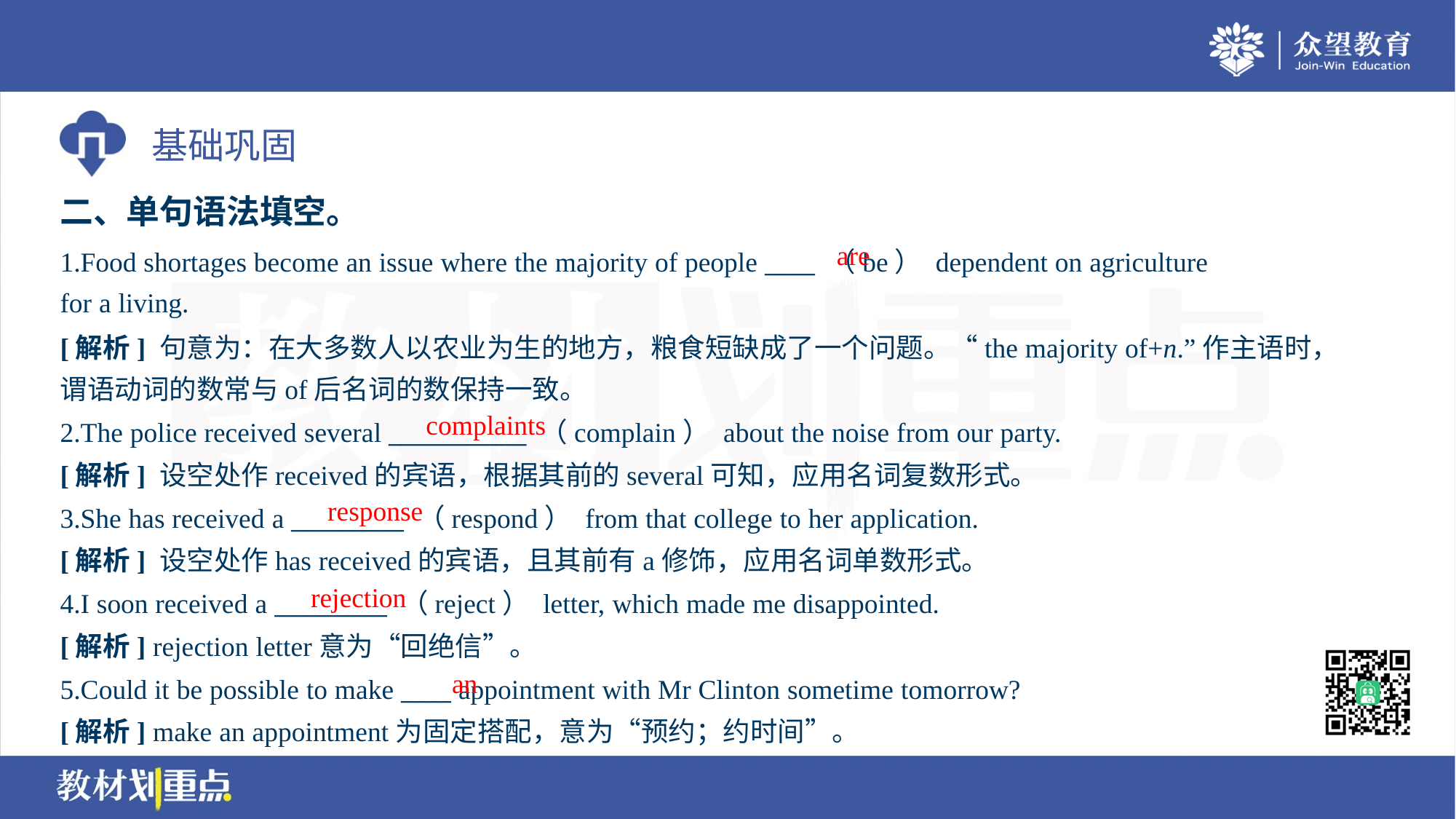

二、单句语法填空。
are
1.Food shortages become an issue where the majority of people ____ （be） dependent on agriculture
for a living.
[解析] 句意为：在大多数人以农业为生的地方，粮食短缺成了一个问题。“the majority of+n.”作主语时，
谓语动词的数常与of后名词的数保持一致。
complaints
2.The police received several ___________ （complain） about the noise from our party.
[解析] 设空处作received的宾语，根据其前的several可知，应用名词复数形式。
response
3.She has received a _________ （respond） from that college to her application.
[解析] 设空处作has received的宾语，且其前有a修饰，应用名词单数形式。
rejection
4.I soon received a _________ （reject） letter, which made me disappointed.
[解析] rejection letter意为“回绝信”。
an
5.Could it be possible to make ____ appointment with Mr Clinton sometime tomorrow?
[解析] make an appointment为固定搭配，意为“预约；约时间”。